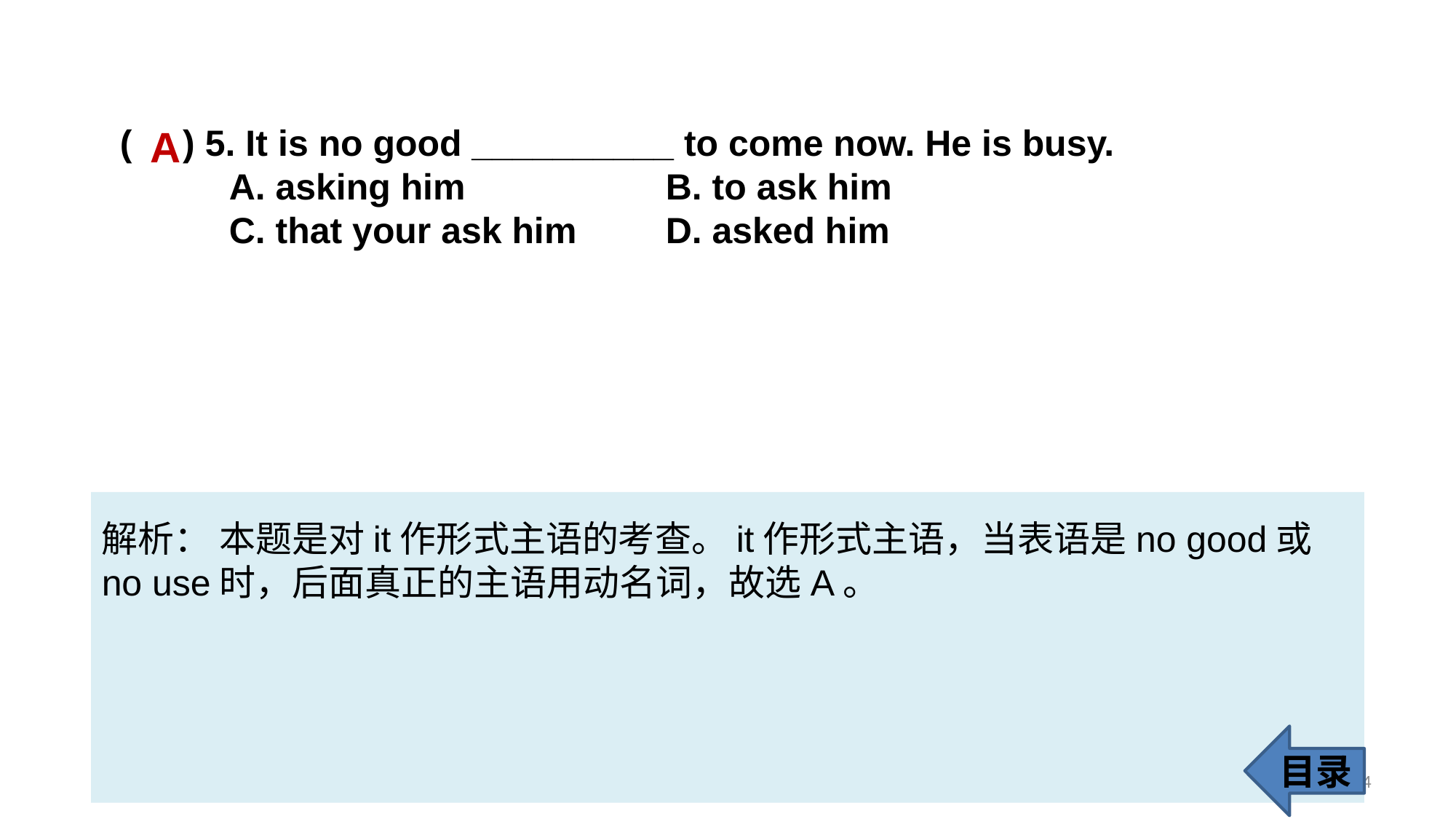

(     ) 5. It is no good __________ to come now. He is busy.
	A. asking him 		B. to ask him
	C. that your ask him 	D. asked him
A

解析： 本题是对it作形式主语的考查。it作形式主语，当表语是no good或no use时，后面真正的主语用动名词，故选A。
目录
64